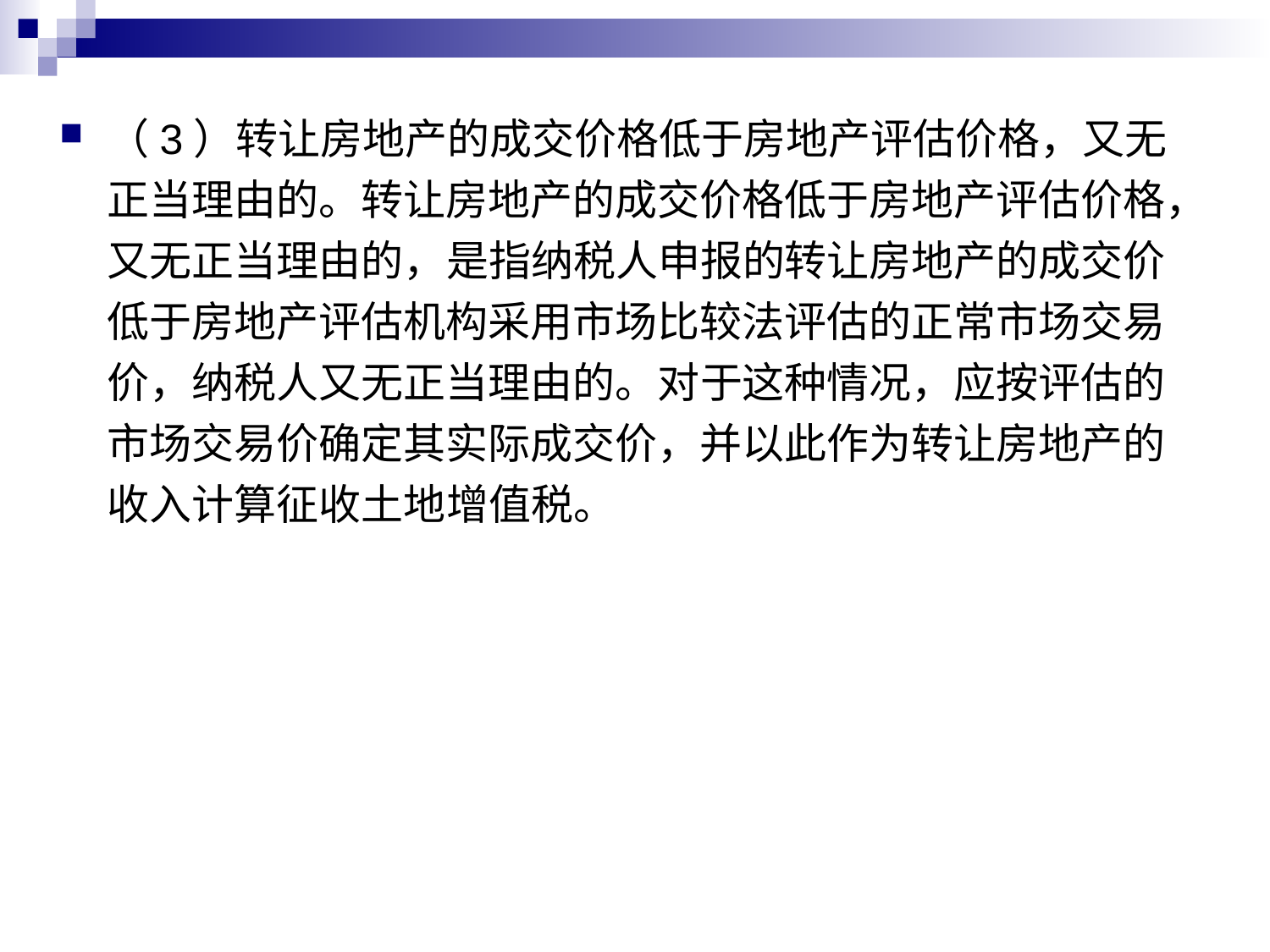

#
（3）转让房地产的成交价格低于房地产评估价格，又无正当理由的。转让房地产的成交价格低于房地产评估价格，又无正当理由的，是指纳税人申报的转让房地产的成交价低于房地产评估机构采用市场比较法评估的正常市场交易价，纳税人又无正当理由的。对于这种情况，应按评估的市场交易价确定其实际成交价，并以此作为转让房地产的收入计算征收土地增值税。